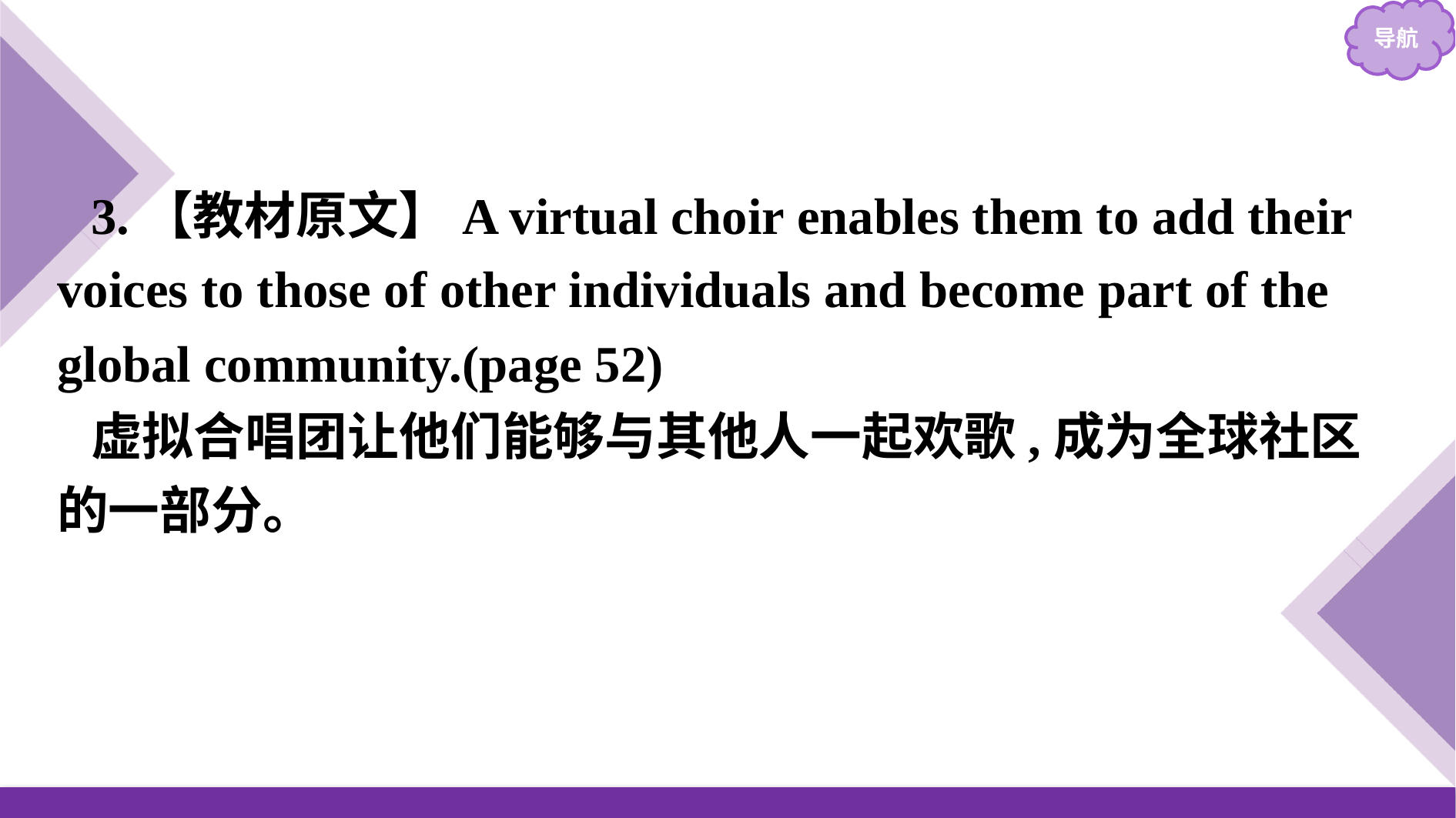

3.【教材原文】A virtual choir enables them to add their voices to those of other individuals and become part of the global community.(page 52)
虚拟合唱团让他们能够与其他人一起欢歌,成为全球社区的一部分。